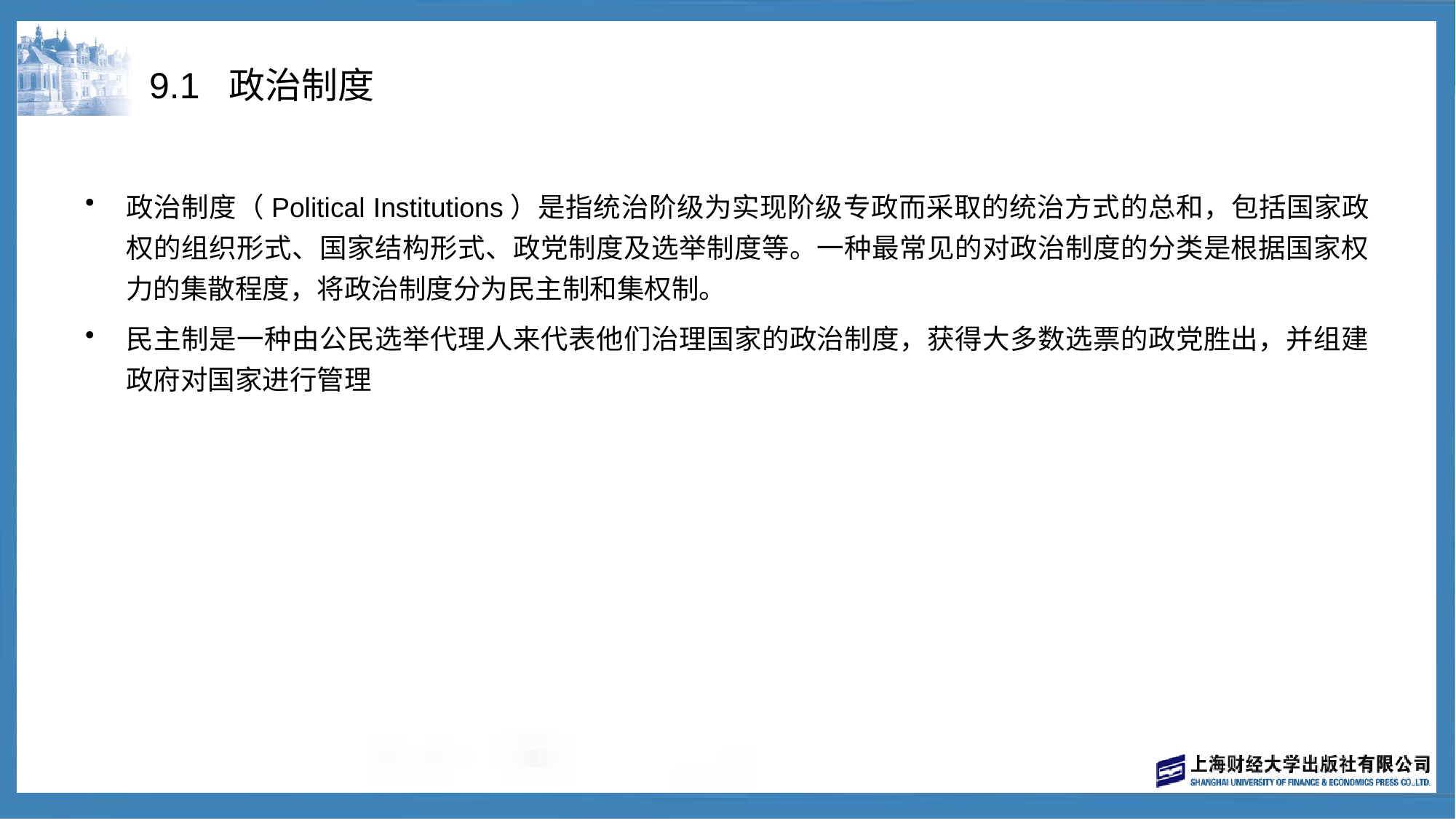

# 9.1  政治制度
政治制度（Political Institutions）是指统治阶级为实现阶级专政而采取的统治方式的总和，包括国家政权的组织形式、国家结构形式、政党制度及选举制度等。一种最常见的对政治制度的分类是根据国家权力的集散程度，将政治制度分为民主制和集权制。
民主制是一种由公民选举代理人来代表他们治理国家的政治制度，获得大多数选票的政党胜出，并组建政府对国家进行管理